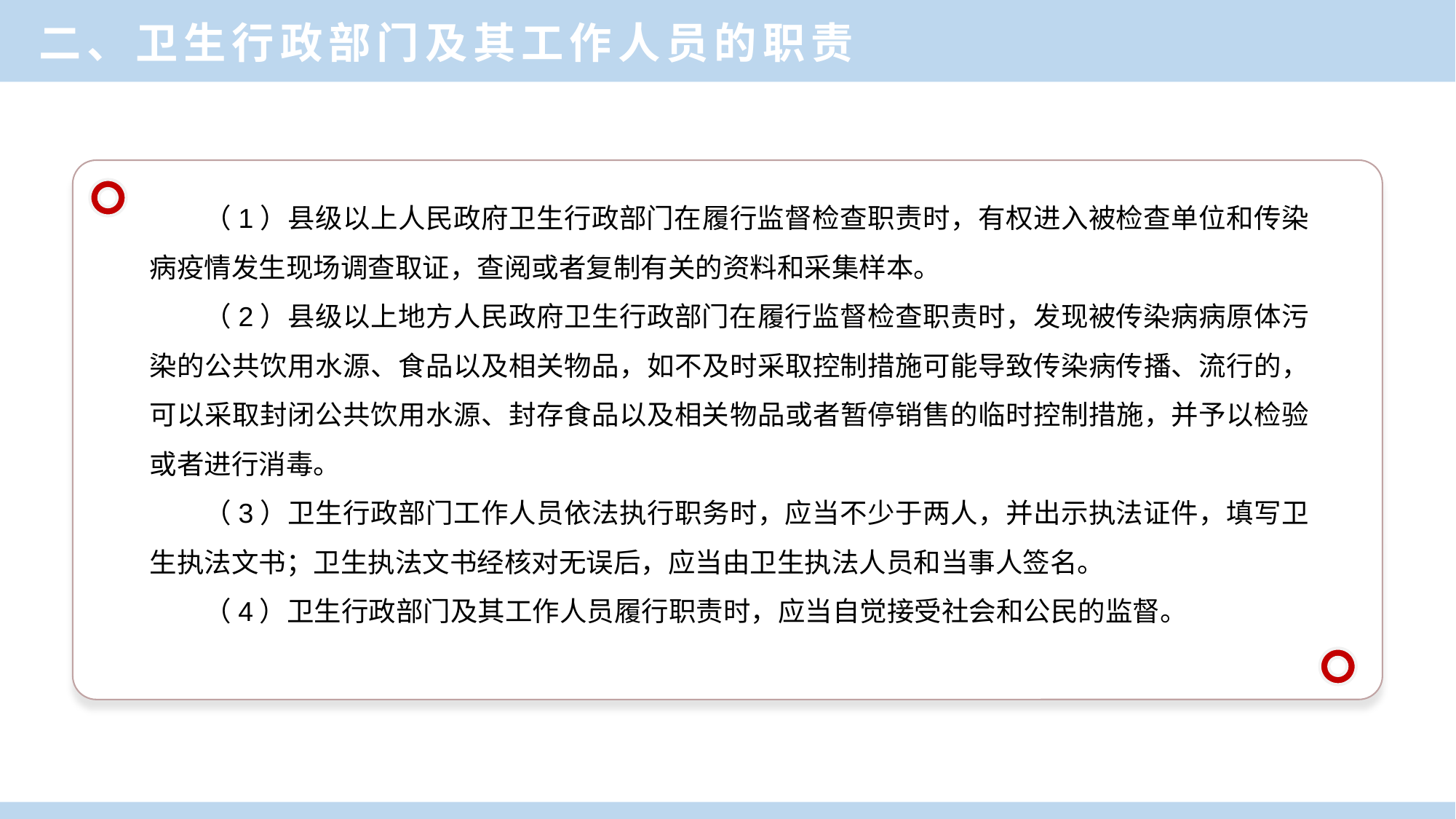

二、卫生行政部门及其工作人员的职责

（1）县级以上人民政府卫生行政部门在履行监督检查职责时，有权进入被检查单位和传染病疫情发生现场调查取证，查阅或者复制有关的资料和采集样本。
（2）县级以上地方人民政府卫生行政部门在履行监督检查职责时，发现被传染病病原体污染的公共饮用水源、食品以及相关物品，如不及时采取控制措施可能导致传染病传播、流行的，可以采取封闭公共饮用水源、封存食品以及相关物品或者暂停销售的临时控制措施，并予以检验或者进行消毒。
（3）卫生行政部门工作人员依法执行职务时，应当不少于两人，并出示执法证件，填写卫生执法文书；卫生执法文书经核对无误后，应当由卫生执法人员和当事人签名。
（4）卫生行政部门及其工作人员履行职责时，应当自觉接受社会和公民的监督。